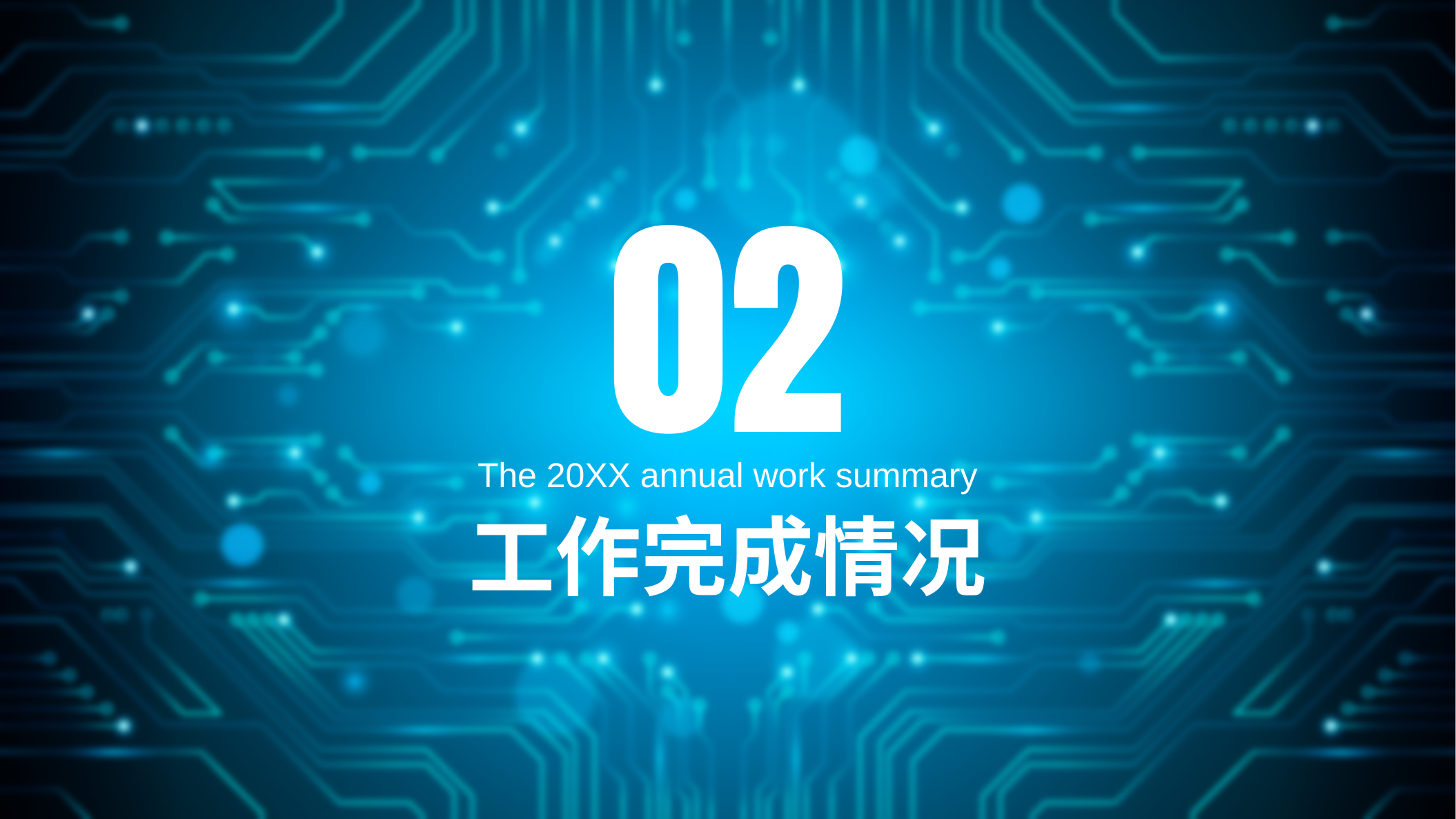

02
The 20XX annual work summary
工作完成情况